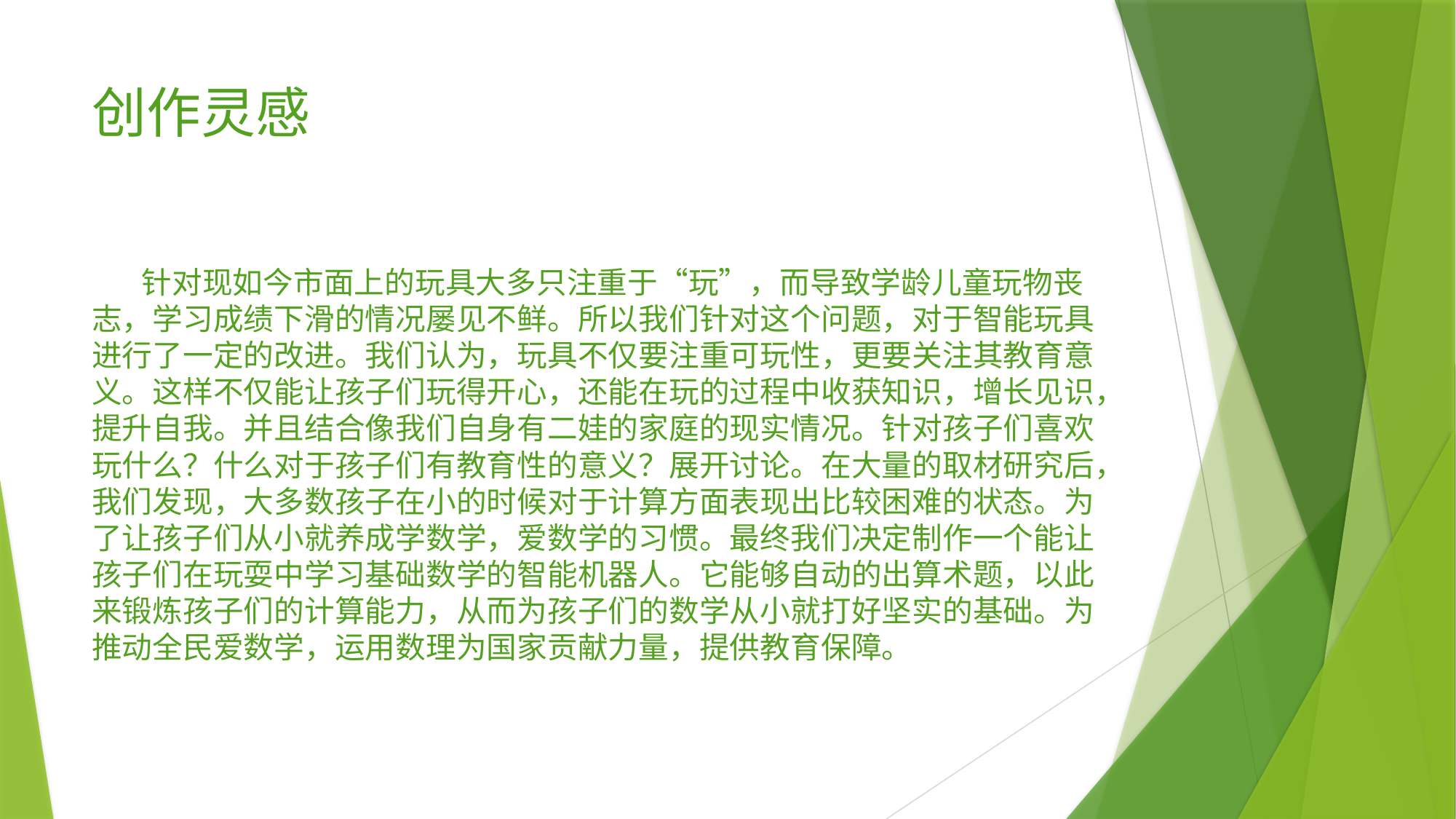

# 创作灵感
       针对现如今市面上的玩具大多只注重于“玩”，而导致学龄儿童玩物丧志，学习成绩下滑的情况屡见不鲜。所以我们针对这个问题，对于智能玩具进行了一定的改进。我们认为，玩具不仅要注重可玩性，更要关注其教育意义。这样不仅能让孩子们玩得开心，还能在玩的过程中收获知识，增长见识，提升自我。并且结合像我们自身有二娃的家庭的现实情况。针对孩子们喜欢玩什么？什么对于孩子们有教育性的意义？展开讨论。在大量的取材研究后，我们发现，大多数孩子在小的时候对于计算方面表现出比较困难的状态。为了让孩子们从小就养成学数学，爱数学的习惯。最终我们决定制作一个能让孩子们在玩耍中学习基础数学的智能机器人。它能够自动的出算术题，以此来锻炼孩子们的计算能力，从而为孩子们的数学从小就打好坚实的基础。为推动全民爱数学，运用数理为国家贡献力量，提供教育保障。